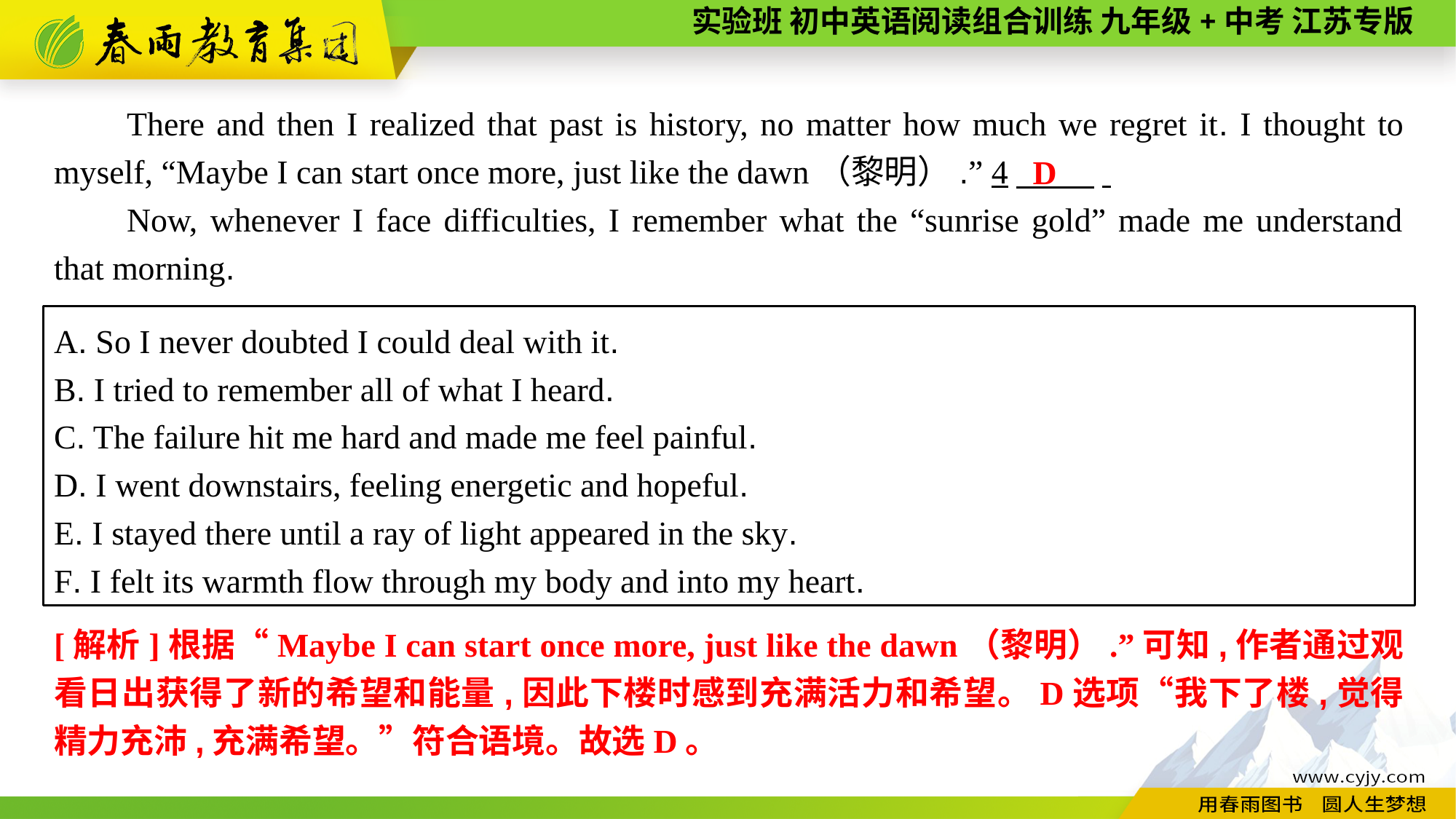

There and then I realized that past is history, no matter how much we regret it. I thought to myself, “Maybe I can start once more, just like the dawn（黎明）.” 4　      .
Now, whenever I face difficulties, I remember what the “sunrise gold” made me understand that morning.
D
A. So I never doubted I could deal with it.
B. I tried to remember all of what I heard.
C. The failure hit me hard and made me feel painful.
D. I went downstairs, feeling energetic and hopeful.
E. I stayed there until a ray of light appeared in the sky.
F. I felt its warmth flow through my body and into my heart.
[解析]根据“Maybe I can start once more, just like the dawn（黎明）.”可知,作者通过观看日出获得了新的希望和能量,因此下楼时感到充满活力和希望。D选项“我下了楼,觉得精力充沛,充满希望。”符合语境。故选D。